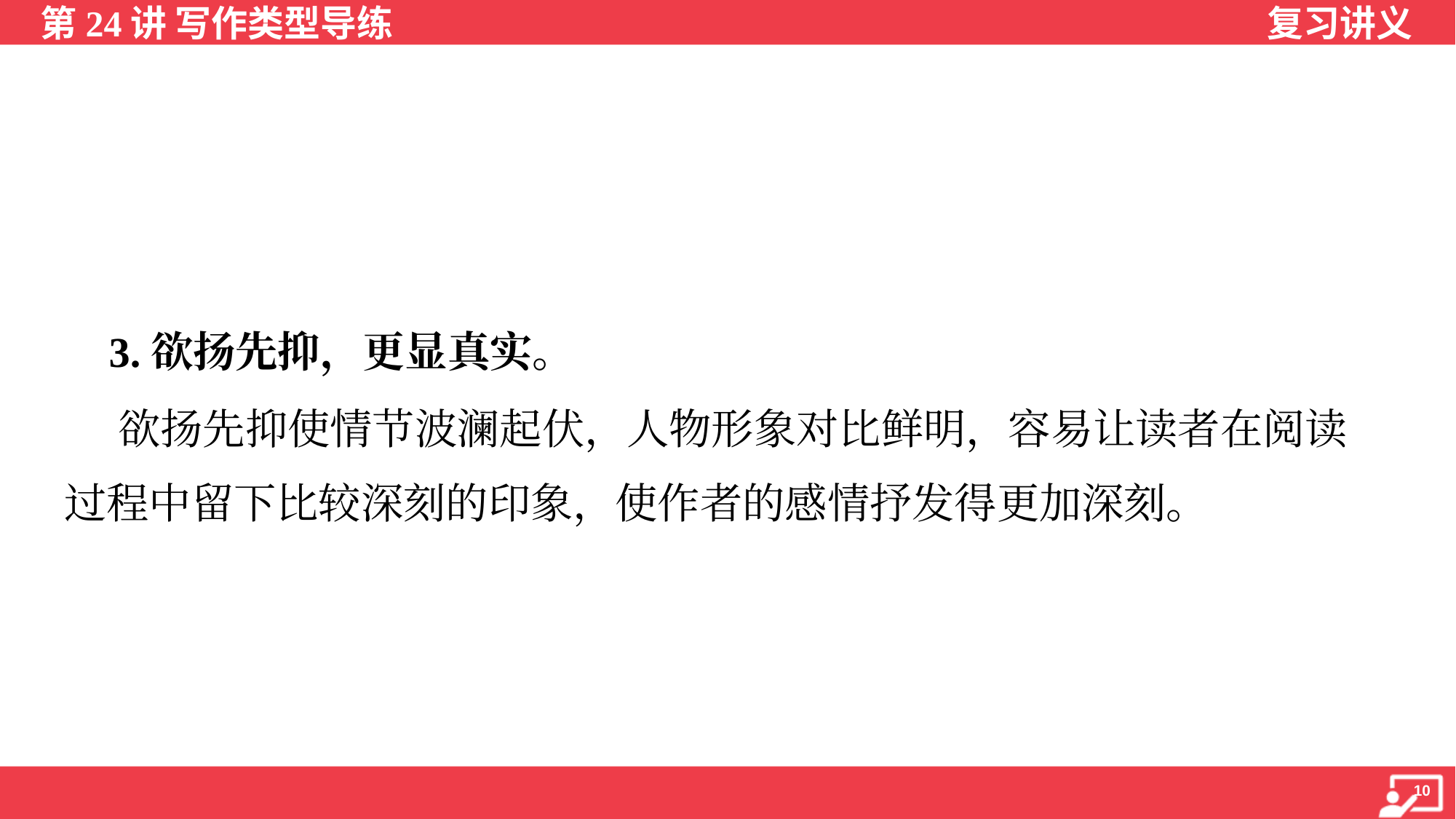

3.欲扬先抑，更显真实。
    欲扬先抑使情节波澜起伏，人物形象对比鲜明，容易让读者在阅读
过程中留下比较深刻的印象，使作者的感情抒发得更加深刻。